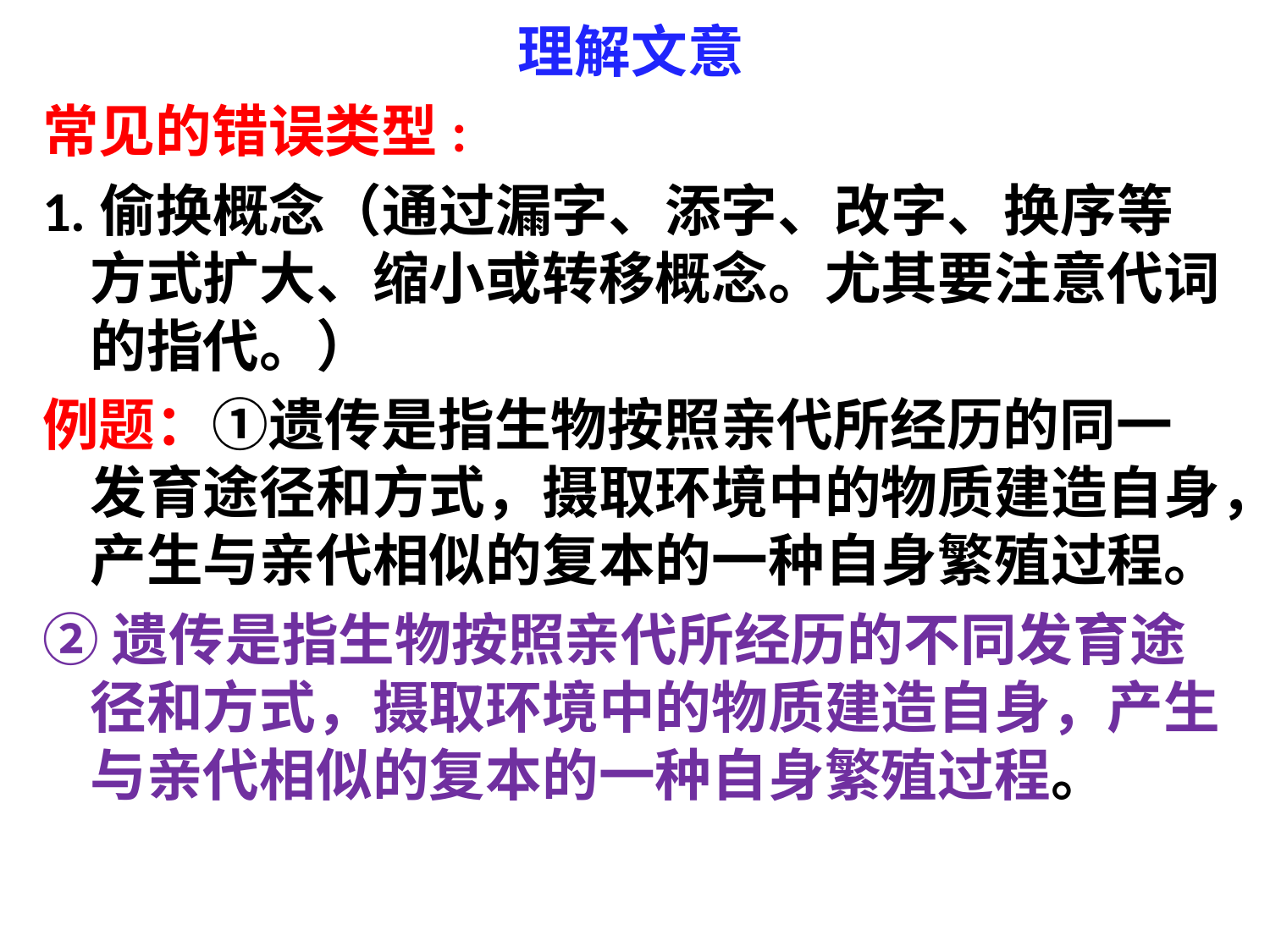

# 理解文意
常见的错误类型:
1.偷换概念（通过漏字、添字、改字、换序等方式扩大、缩小或转移概念。尤其要注意代词的指代。）
例题：①遗传是指生物按照亲代所经历的同一发育途径和方式，摄取环境中的物质建造自身，产生与亲代相似的复本的一种自身繁殖过程。
②遗传是指生物按照亲代所经历的不同发育途径和方式，摄取环境中的物质建造自身，产生与亲代相似的复本的一种自身繁殖过程。